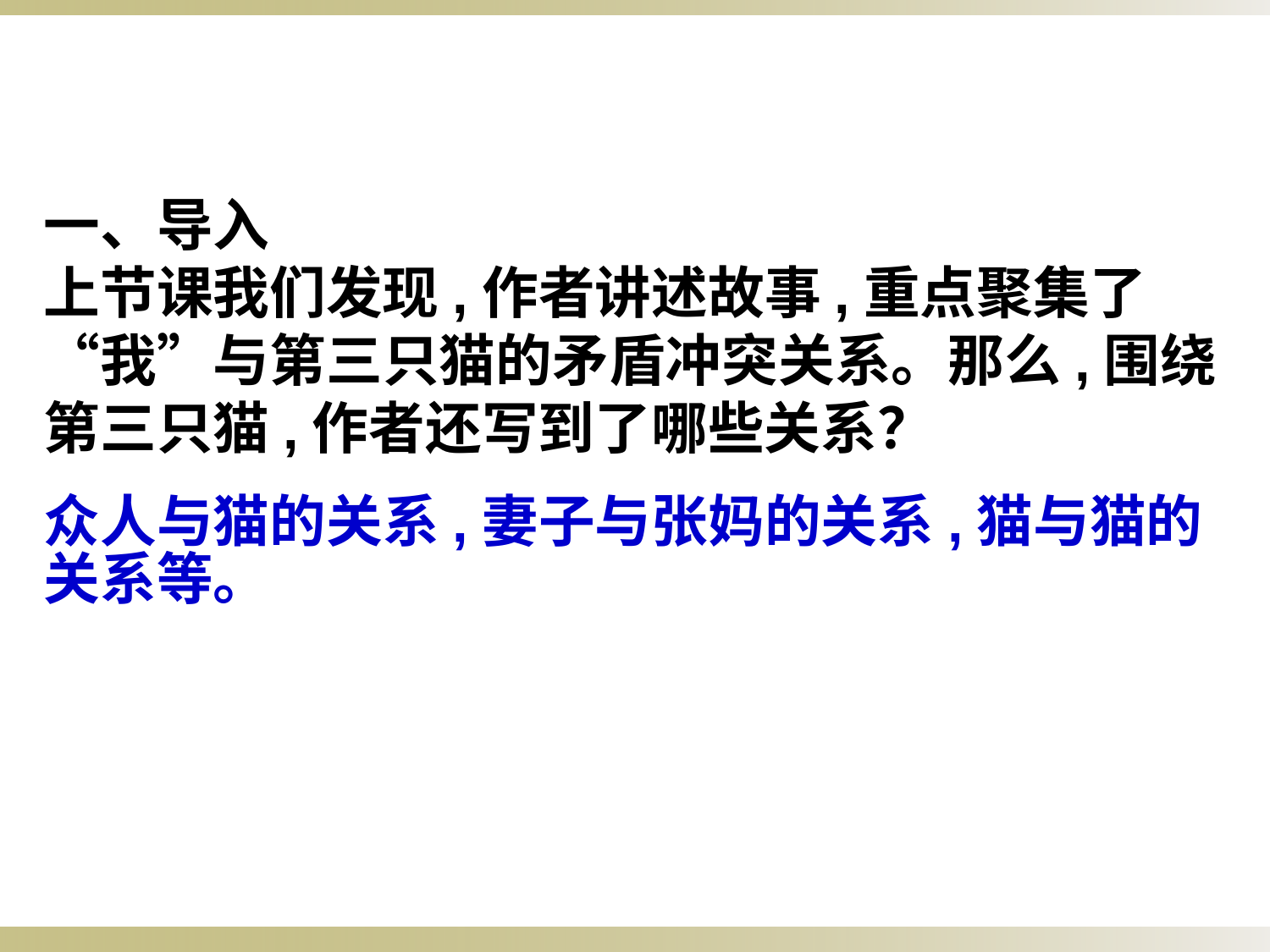

一、导入
上节课我们发现,作者讲述故事,重点聚集了“我”与第三只猫的矛盾冲突关系。那么,围绕第三只猫,作者还写到了哪些关系？
众人与猫的关系,妻子与张妈的关系,猫与猫的关系等。